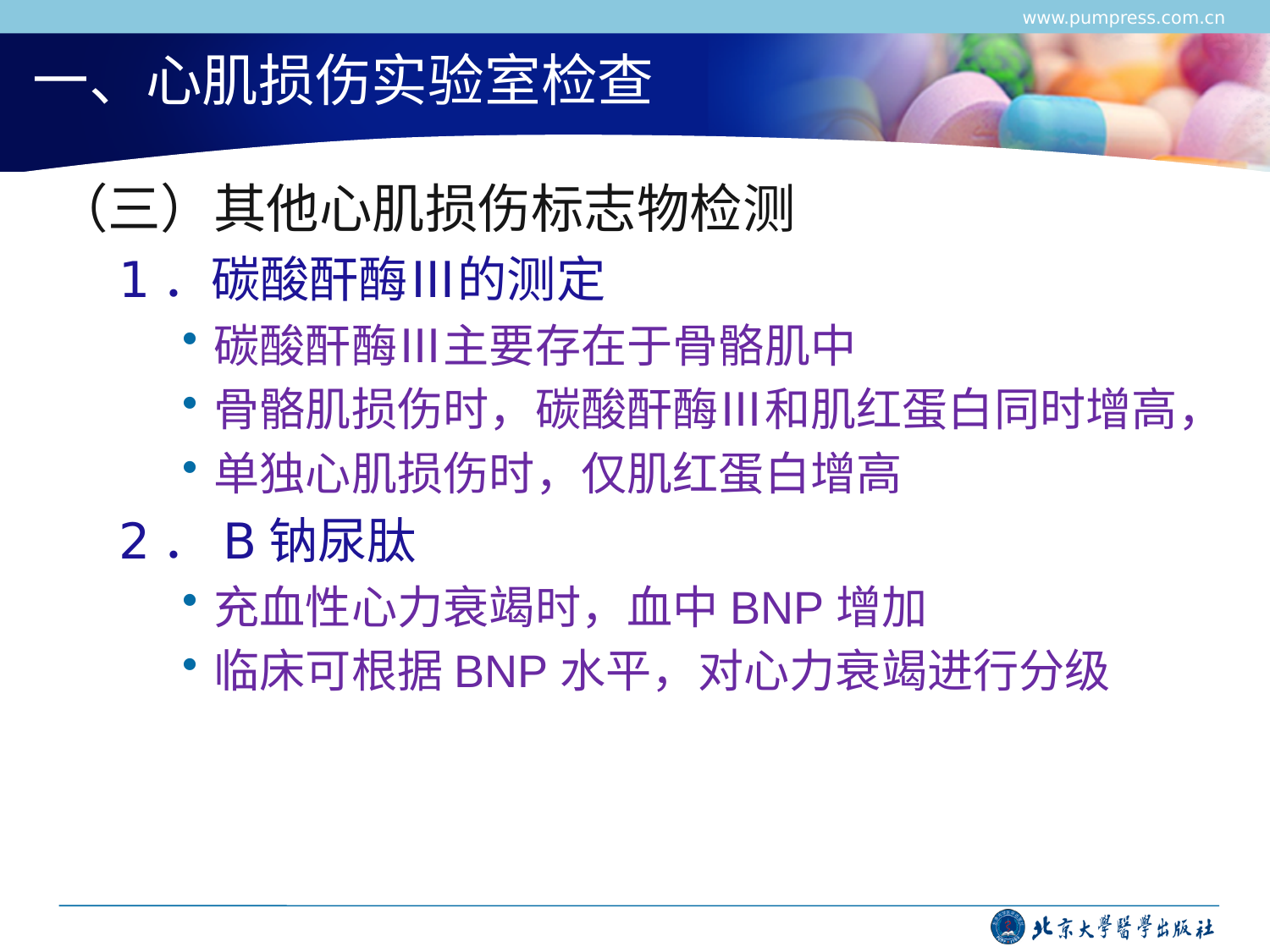

www.pumpress.com.cn
# 一、心肌损伤实验室检查
（三）其他心肌损伤标志物检测
1．碳酸酐酶Ⅲ的测定
碳酸酐酶Ⅲ主要存在于骨骼肌中
骨骼肌损伤时，碳酸酐酶Ⅲ和肌红蛋白同时增高，
单独心肌损伤时，仅肌红蛋白增高
2．B钠尿肽
充血性心力衰竭时，血中BNP增加
临床可根据BNP水平，对心力衰竭进行分级